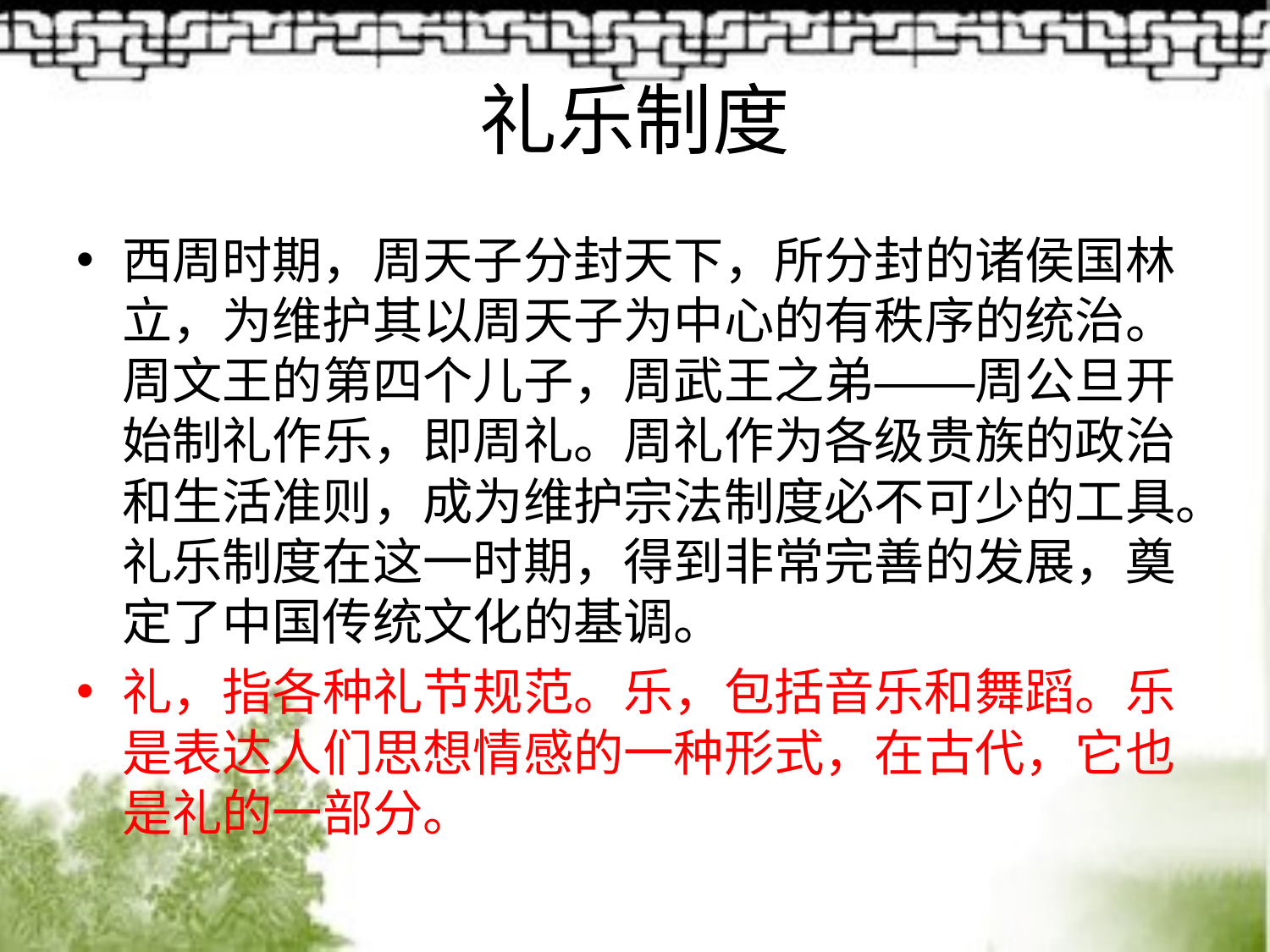

# 礼乐制度
西周时期，周天子分封天下，所分封的诸侯国林立，为维护其以周天子为中心的有秩序的统治。周文王的第四个儿子，周武王之弟——周公旦开始制礼作乐，即周礼。周礼作为各级贵族的政治和生活准则，成为维护宗法制度必不可少的工具。礼乐制度在这一时期，得到非常完善的发展，奠定了中国传统文化的基调。
礼，指各种礼节规范。乐，包括音乐和舞蹈。乐是表达人们思想情感的一种形式，在古代，它也是礼的一部分。